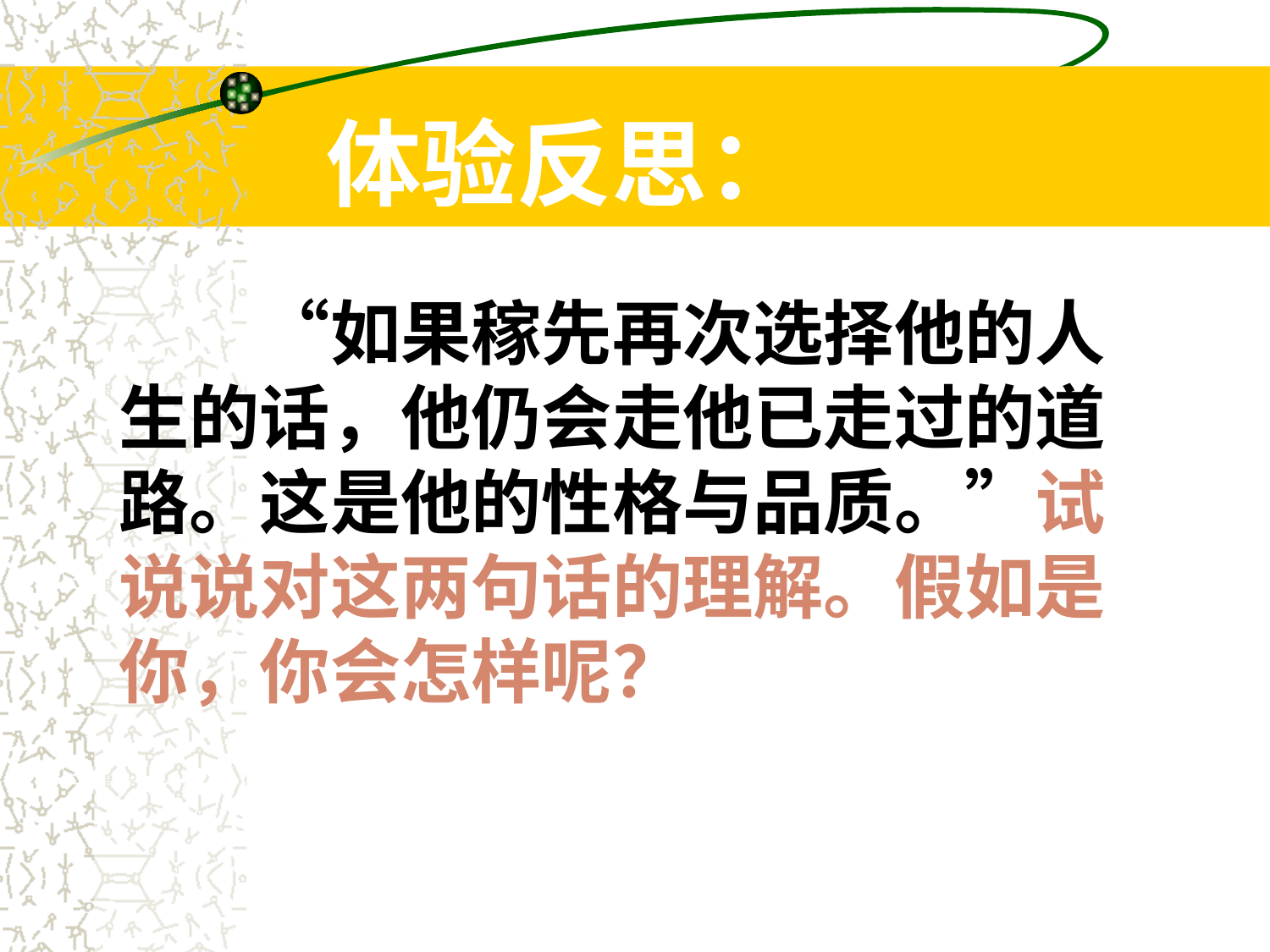

体验反思：
　　“如果稼先再次选择他的人生的话，他仍会走他已走过的道路。这是他的性格与品质。”试说说对这两句话的理解。假如是你，你会怎样呢？